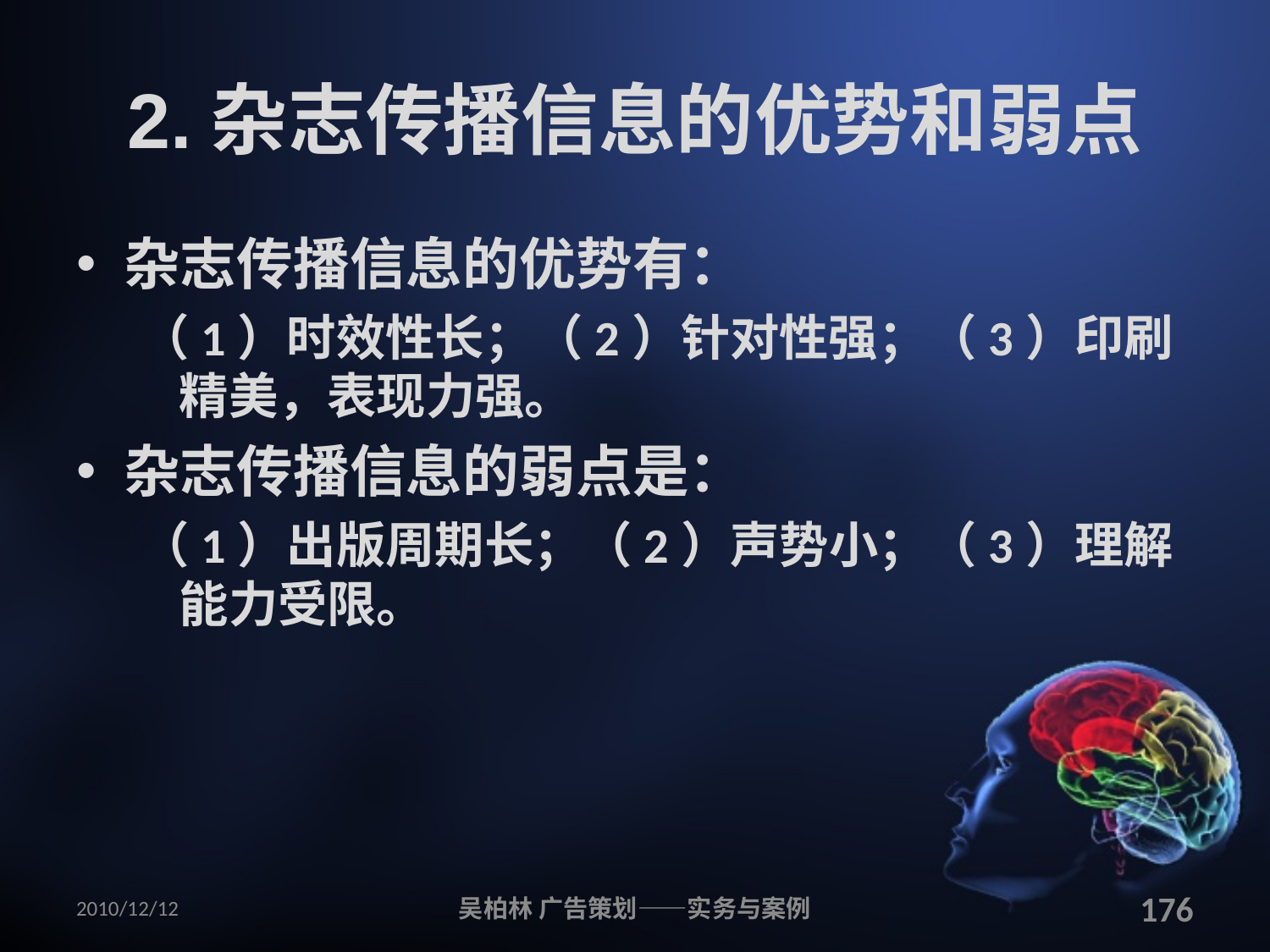

# 2.杂志传播信息的优势和弱点
杂志传播信息的优势有：
（1）时效性长；（2）针对性强；（3）印刷精美，表现力强。
杂志传播信息的弱点是：
（1）出版周期长；（2）声势小；（3）理解能力受限。
2010/12/12
吴柏林 广告策划——实务与案例
176